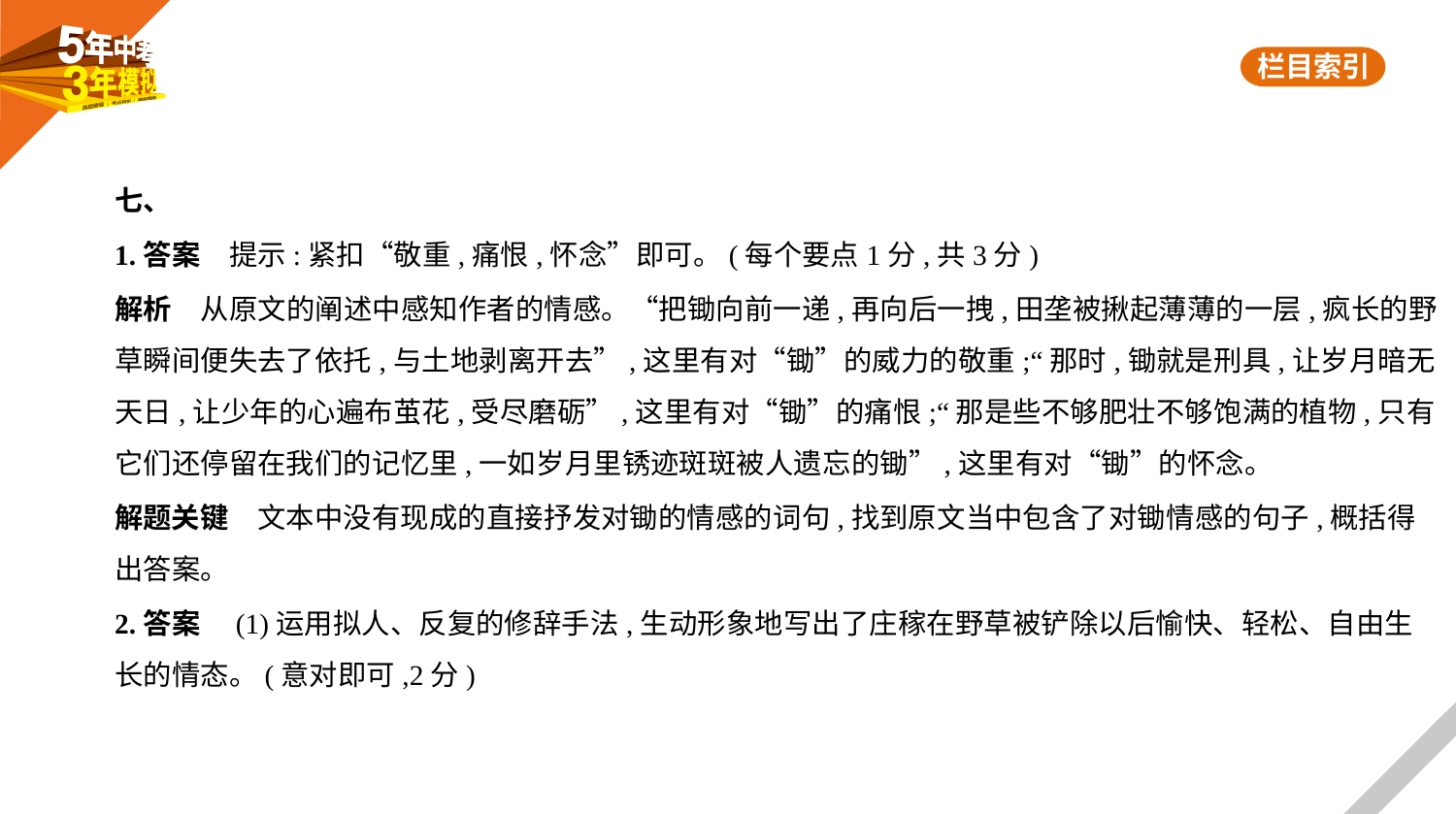

七、
1.答案　提示:紧扣“敬重,痛恨,怀念”即可。(每个要点1分,共3分)
解析　从原文的阐述中感知作者的情感。“把锄向前一递,再向后一拽,田垄被揪起薄薄的一层,疯长的野
草瞬间便失去了依托,与土地剥离开去”,这里有对“锄”的威力的敬重;“那时,锄就是刑具,让岁月暗无
天日,让少年的心遍布茧花,受尽磨砺”,这里有对“锄”的痛恨;“那是些不够肥壮不够饱满的植物,只有
它们还停留在我们的记忆里,一如岁月里锈迹斑斑被人遗忘的锄”,这里有对“锄”的怀念。
解题关键　文本中没有现成的直接抒发对锄的情感的词句,找到原文当中包含了对锄情感的句子,概括得
出答案。
2.答案　(1)运用拟人、反复的修辞手法,生动形象地写出了庄稼在野草被铲除以后愉快、轻松、自由生
长的情态。(意对即可,2分)